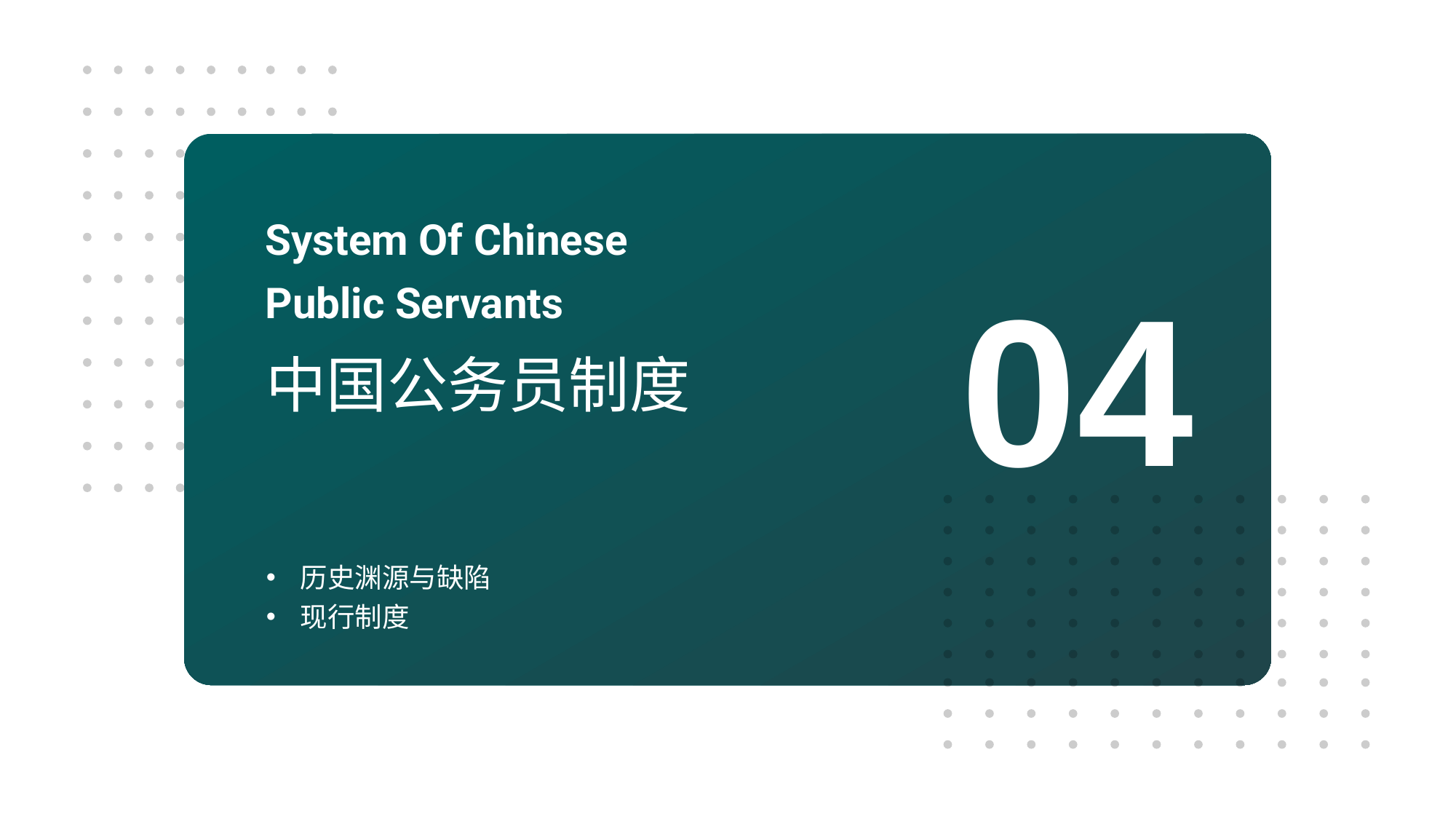

System Of Chinese
Public Servants
04
中国公务员制度
历史渊源与缺陷
现行制度